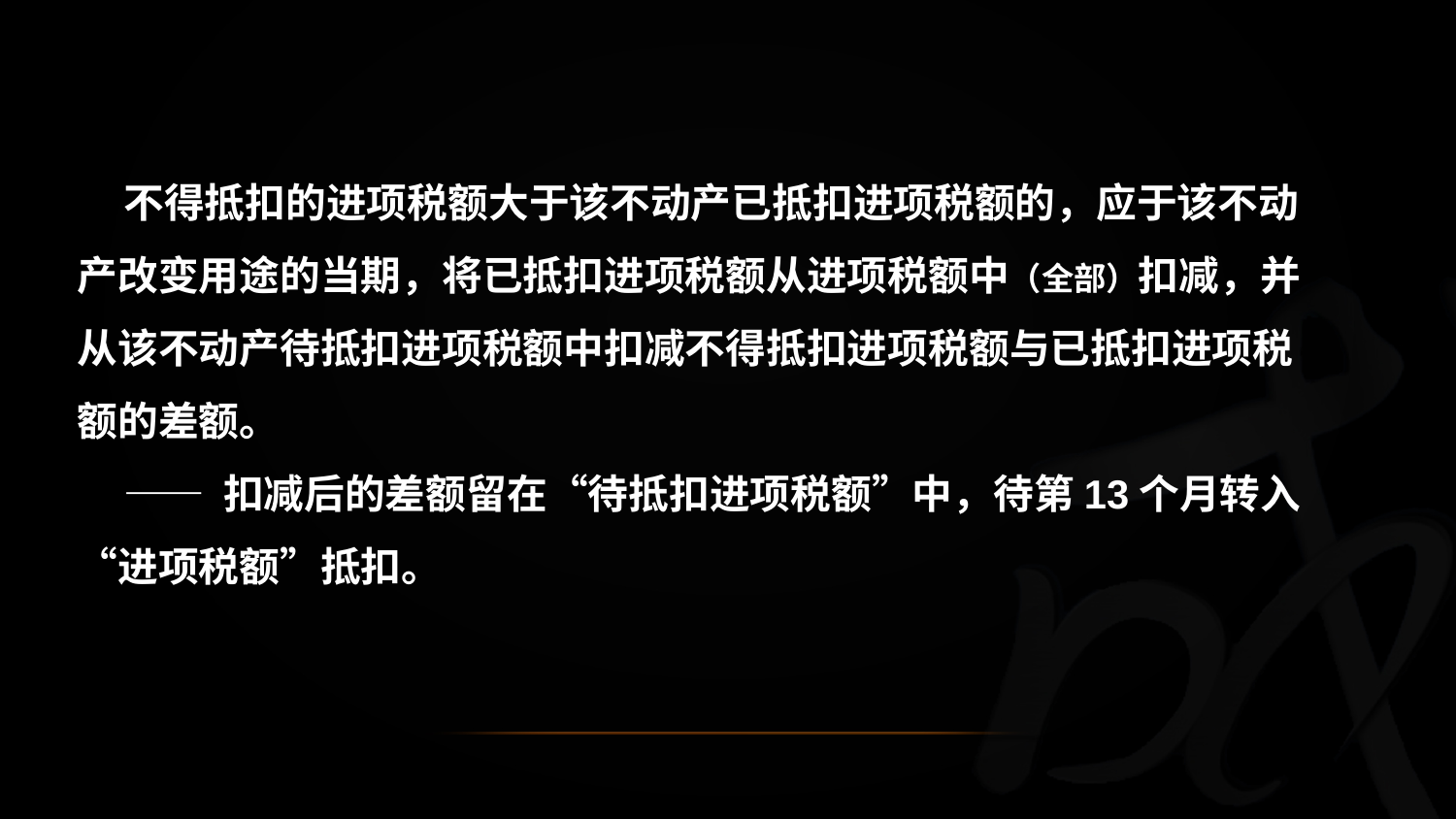

不得抵扣的进项税额大于该不动产已抵扣进项税额的，应于该不动产改变用途的当期，将已抵扣进项税额从进项税额中（全部）扣减，并从该不动产待抵扣进项税额中扣减不得抵扣进项税额与已抵扣进项税额的差额。
     —— 扣减后的差额留在“待抵扣进项税额”中，待第13个月转入“进项税额”抵扣。